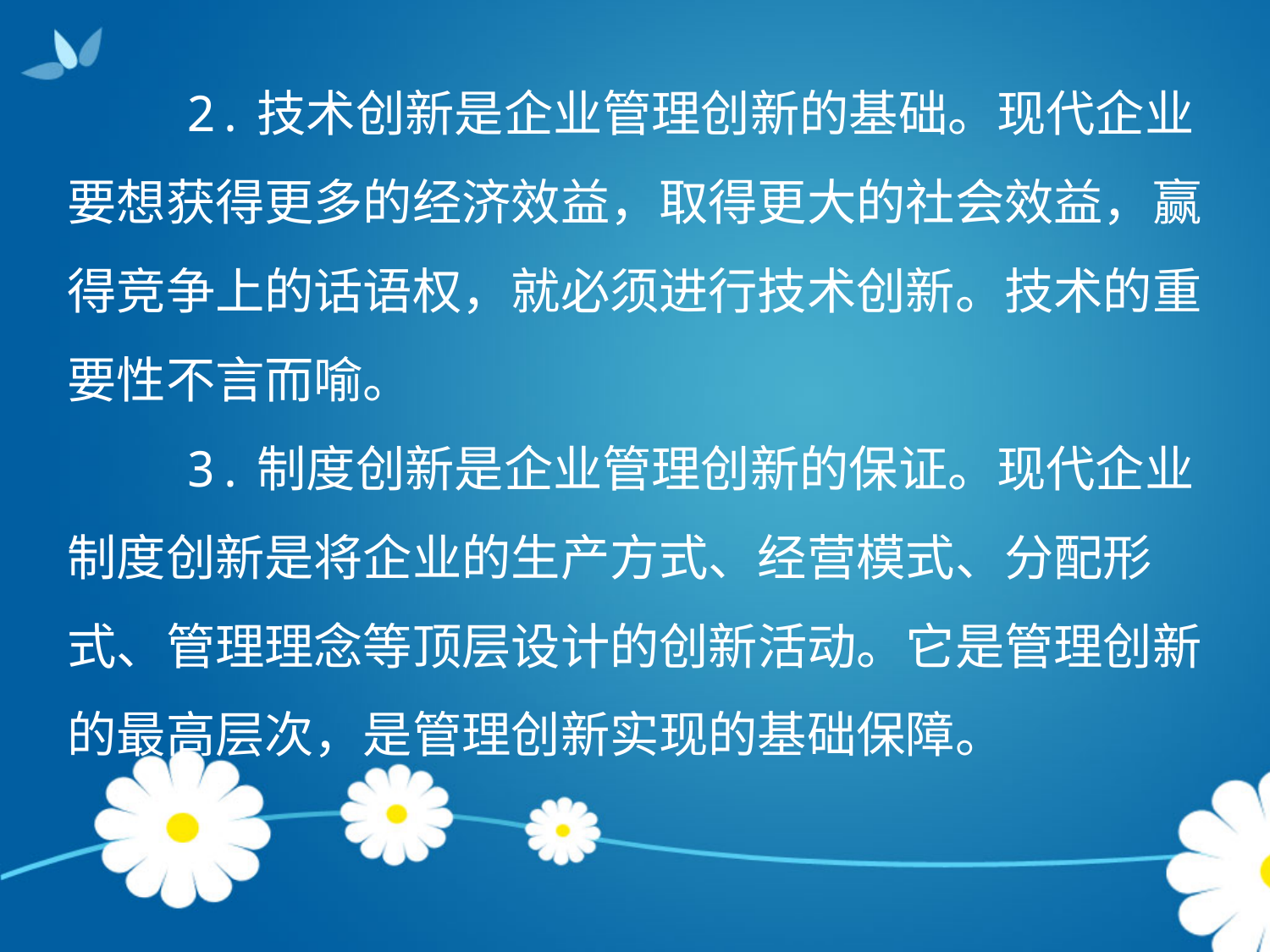

2.技术创新是企业管理创新的基础。现代企业要想获得更多的经济效益，取得更大的社会效益，赢得竞争上的话语权，就必须进行技术创新。技术的重要性不言而喻。
    3.制度创新是企业管理创新的保证。现代企业制度创新是将企业的生产方式、经营模式、分配形式、管理理念等顶层设计的创新活动。它是管理创新的最高层次，是管理创新实现的基础保障。